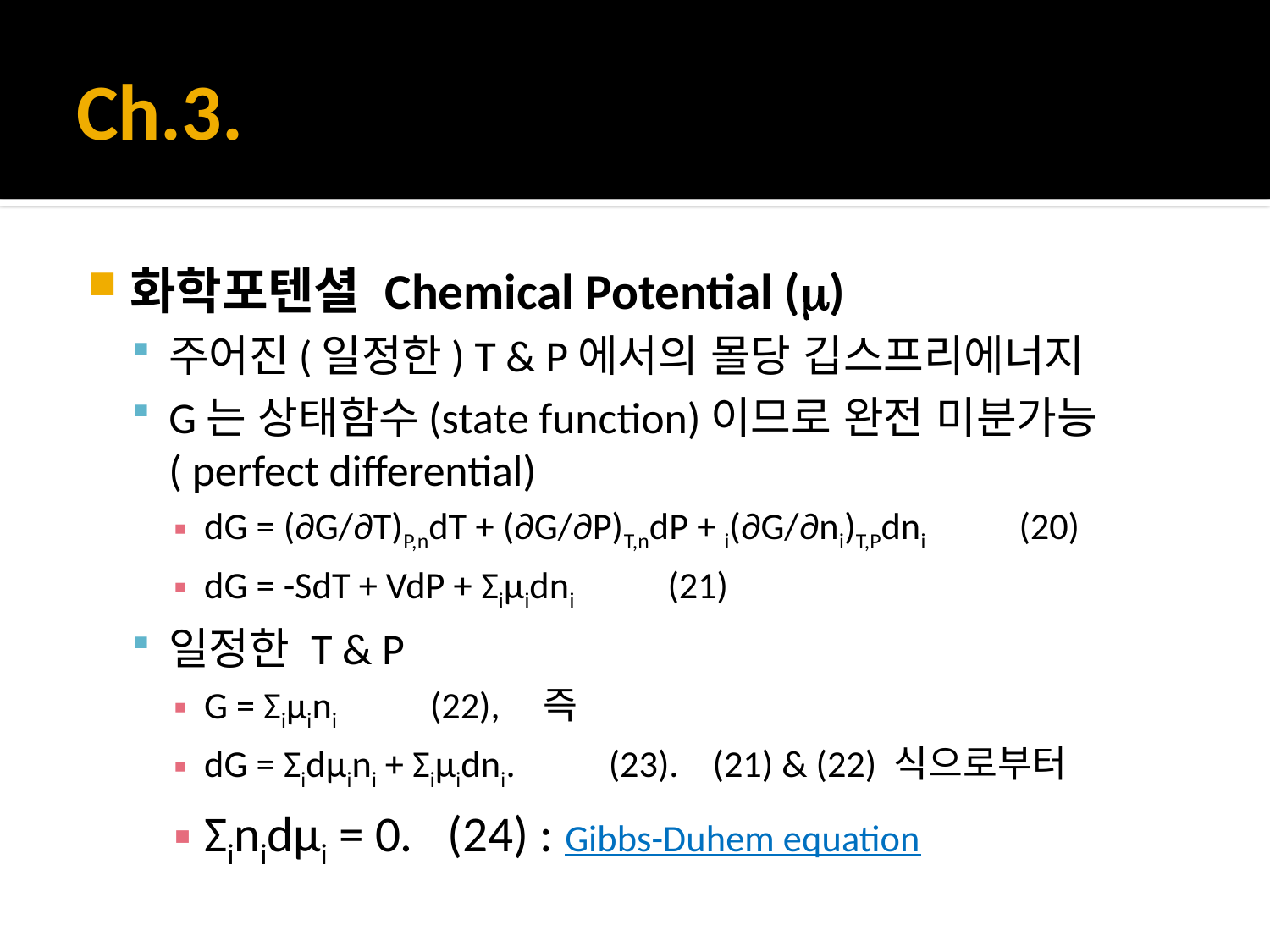

# Ch.3.
화학포텐셜 Chemical Potential (μ)
주어진(일정한) T & P에서의 몰당 깁스프리에너지
G는 상태함수(state function)이므로 완전 미분가능( perfect differential)
dG = (∂G/∂T)P,ndT + (∂G/∂P)T,ndP + i(∂G/∂ni)T,Pdni           (20)
dG = -SdT + VdP + Σiμidni           (21)
일정한 T & P
G = Σiμini           (22), 	즉
dG = Σidμini + Σiμidni.           (23).    (21) & (22) 식으로부터
Σinidμi = 0.   (24) : Gibbs-Duhem equation